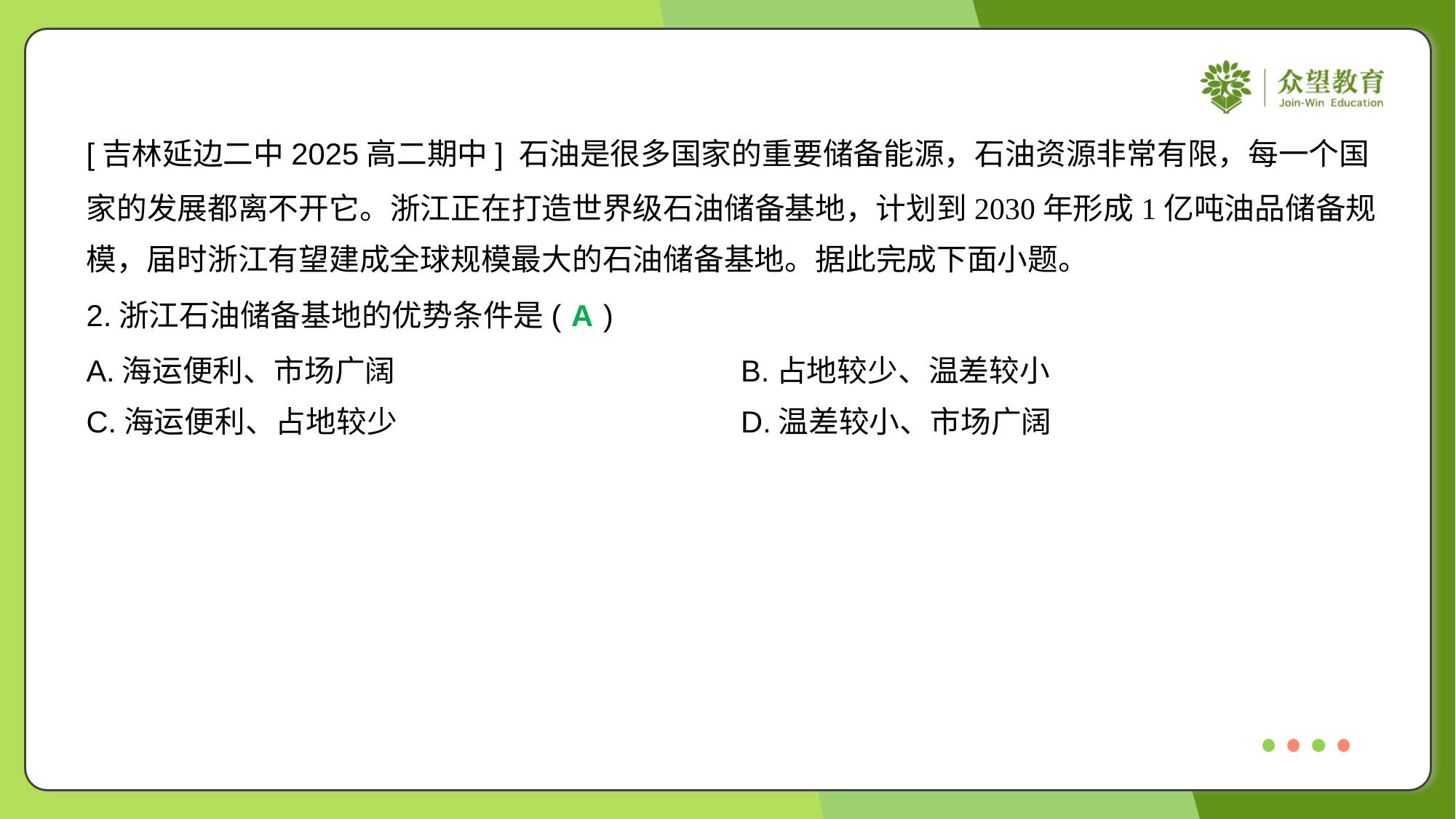

[吉林延边二中2025高二期中] 石油是很多国家的重要储备能源，石油资源非常有限，每一个国
家的发展都离不开它。浙江正在打造世界级石油储备基地，计划到2030年形成1亿吨油品储备规
模，届时浙江有望建成全球规模最大的石油储备基地。据此完成下面小题。
2.浙江石油储备基地的优势条件是(     )
A
A.海运便利、市场广阔	B.占地较少、温差较小
C.海运便利、占地较少	D.温差较小、市场广阔